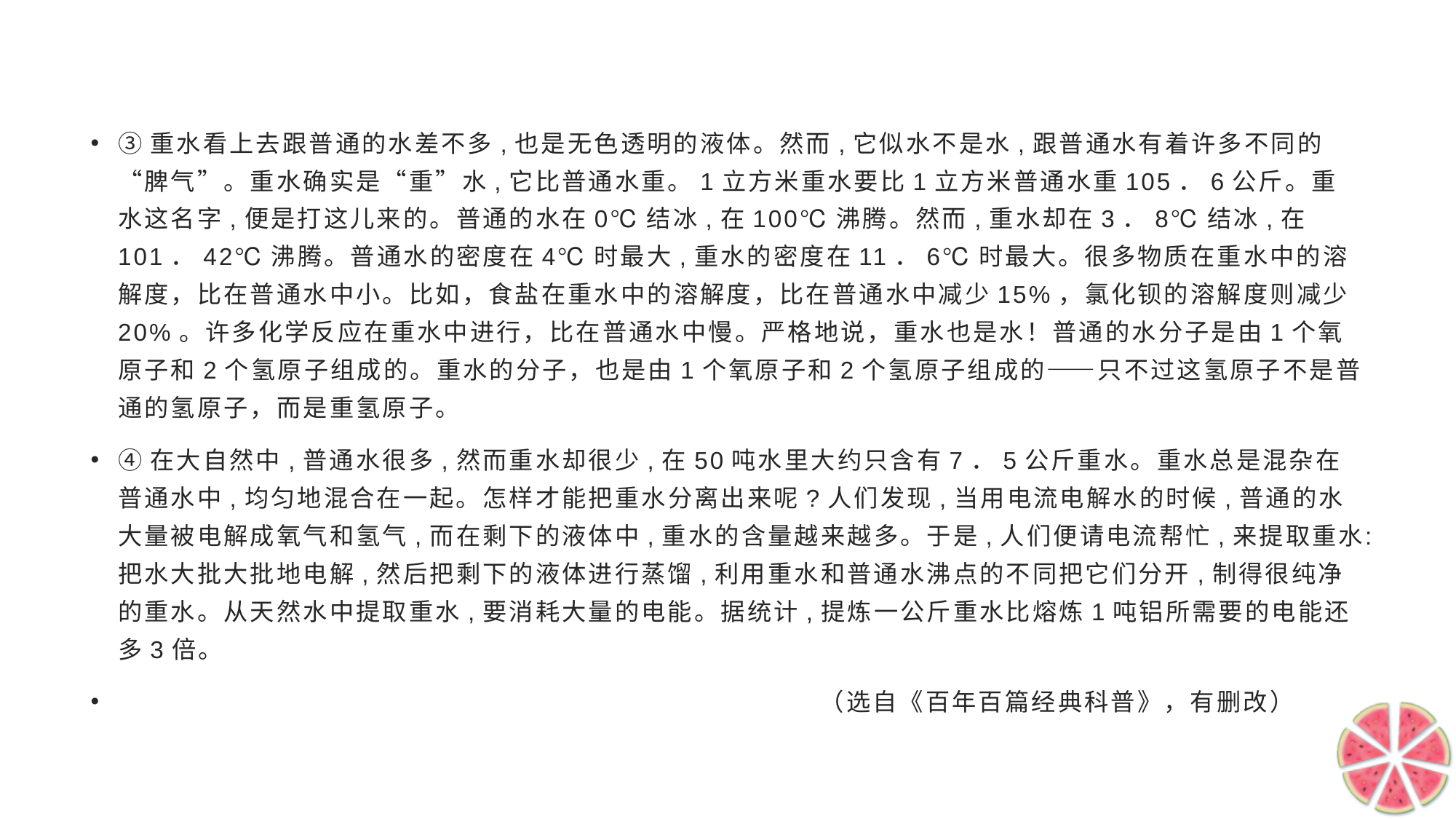

#
③重水看上去跟普通的水差不多,也是无色透明的液体。然而,它似水不是水,跟普通水有着许多不同的“脾气”。重水确实是“重”水,它比普通水重。1立方米重水要比1立方米普通水重105．6公斤。重水这名字,便是打这儿来的。普通的水在0℃结冰,在100℃沸腾。然而,重水却在3．8℃结冰,在101．42℃沸腾。普通水的密度在4℃时最大,重水的密度在11．6℃时最大。很多物质在重水中的溶解度，比在普通水中小。比如，食盐在重水中的溶解度，比在普通水中减少15%，氯化钡的溶解度则减少20%。许多化学反应在重水中进行，比在普通水中慢。严格地说，重水也是水！普通的水分子是由1个氧原子和2个氢原子组成的。重水的分子，也是由1个氧原子和2个氢原子组成的——只不过这氢原子不是普通的氢原子，而是重氢原子。
④在大自然中,普通水很多,然而重水却很少,在50吨水里大约只含有7．5公斤重水。重水总是混杂在普通水中,均匀地混合在一起。怎样才能把重水分离出来呢?人们发现,当用电流电解水的时候,普通的水大量被电解成氧气和氢气,而在剩下的液体中,重水的含量越来越多。于是,人们便请电流帮忙,来提取重水:把水大批大批地电解,然后把剩下的液体进行蒸馏,利用重水和普通水沸点的不同把它们分开,制得很纯净的重水。从天然水中提取重水,要消耗大量的电能。据统计,提炼一公斤重水比熔炼1吨铝所需要的电能还多3倍。
                                                                                          （选自《百年百篇经典科普》，有删改）